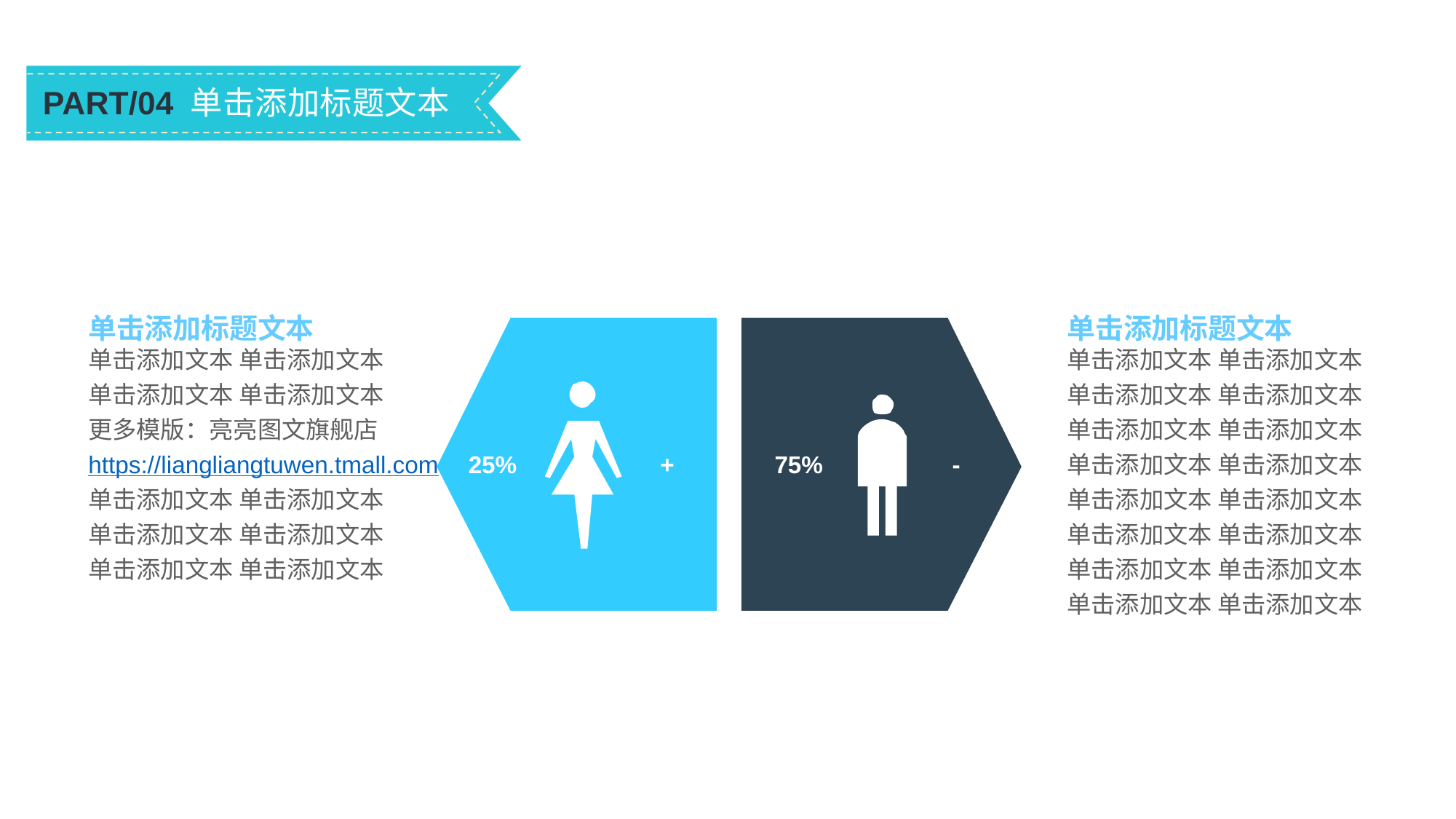

PART/04 单击添加标题文本
单击添加标题文本
单击添加文本 单击添加文本
单击添加文本 单击添加文本
更多模版：亮亮图文旗舰店
https://liangliangtuwen.tmall.com
单击添加文本 单击添加文本
单击添加文本 单击添加文本
单击添加文本 单击添加文本
单击添加标题文本
单击添加文本 单击添加文本
单击添加文本 单击添加文本
单击添加文本 单击添加文本
单击添加文本 单击添加文本
单击添加文本 单击添加文本
单击添加文本 单击添加文本
单击添加文本 单击添加文本
单击添加文本 单击添加文本

25%
+
75%
-